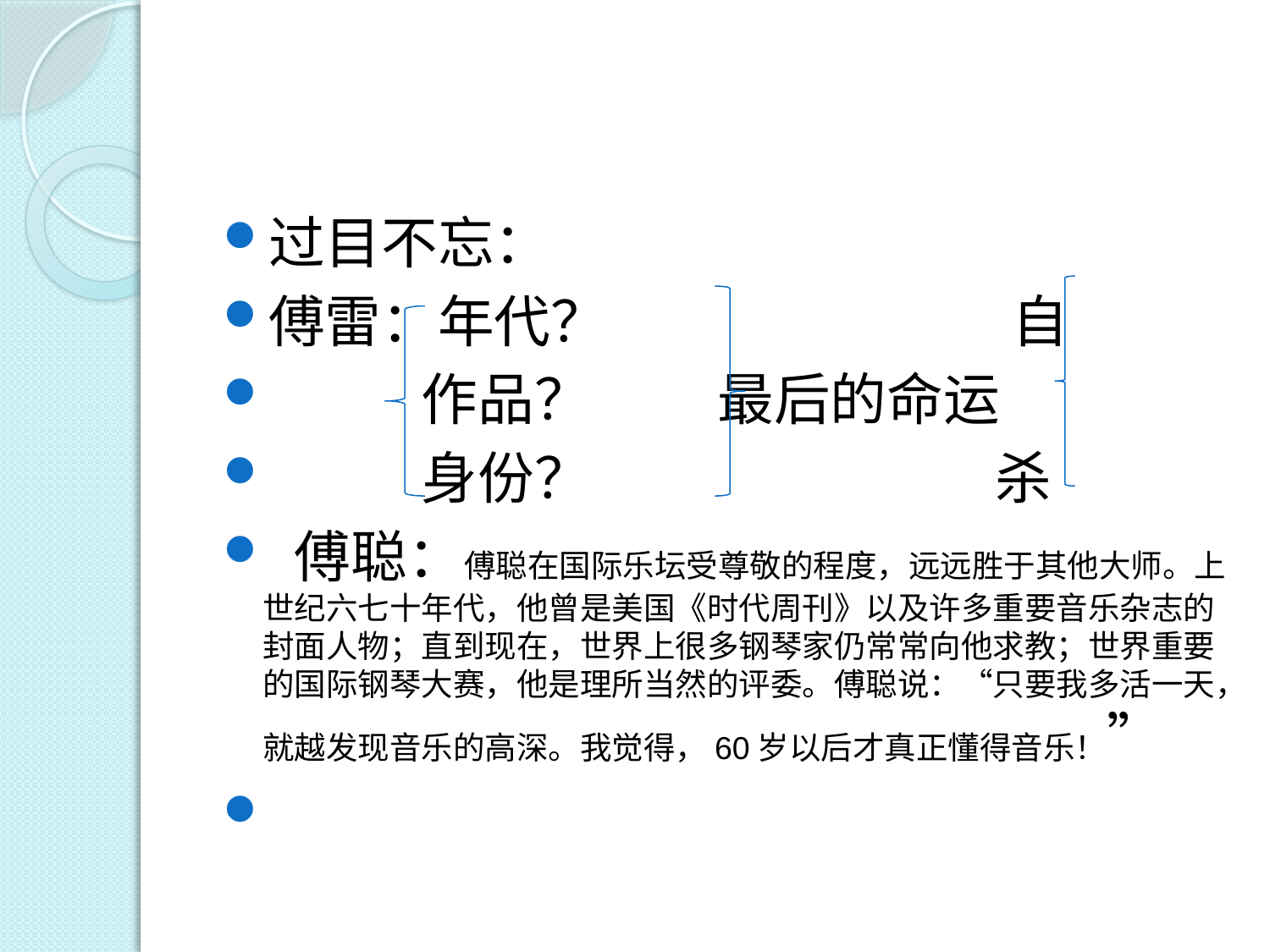

#
过目不忘：
傅雷：年代？                                自
           作品？          最后的命运
           身份？                                杀
 傅聪：傅聪在国际乐坛受尊敬的程度，远远胜于其他大师。上世纪六七十年代，他曾是美国《时代周刊》以及许多重要音乐杂志的封面人物；直到现在，世界上很多钢琴家仍常常向他求教；世界重要的国际钢琴大赛，他是理所当然的评委。傅聪说：“只要我多活一天，就越发现音乐的高深。我觉得，60岁以后才真正懂得音乐！”